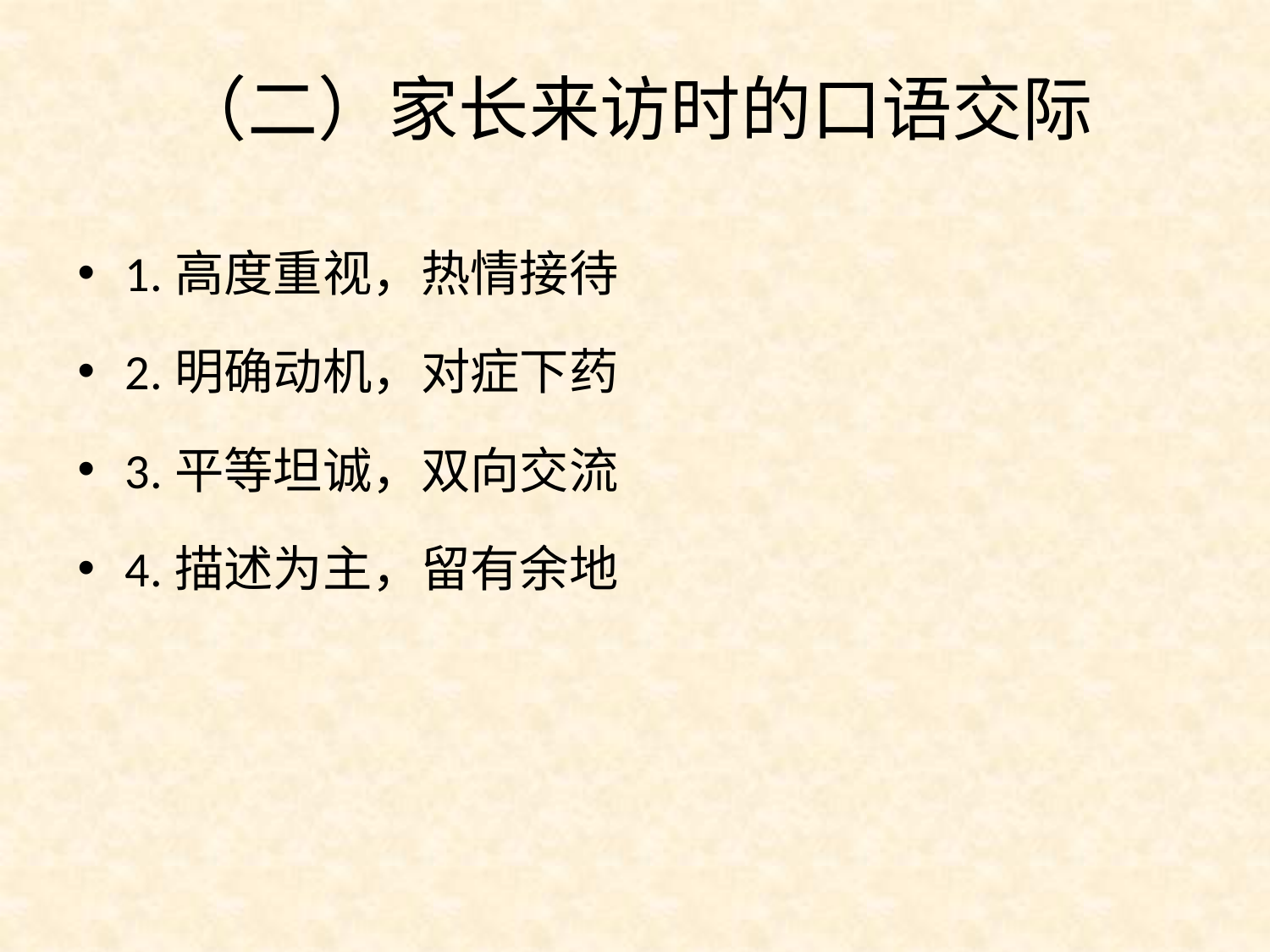

# （二）家长来访时的口语交际
1.高度重视，热情接待
2.明确动机，对症下药
3.平等坦诚，双向交流
4.描述为主，留有余地